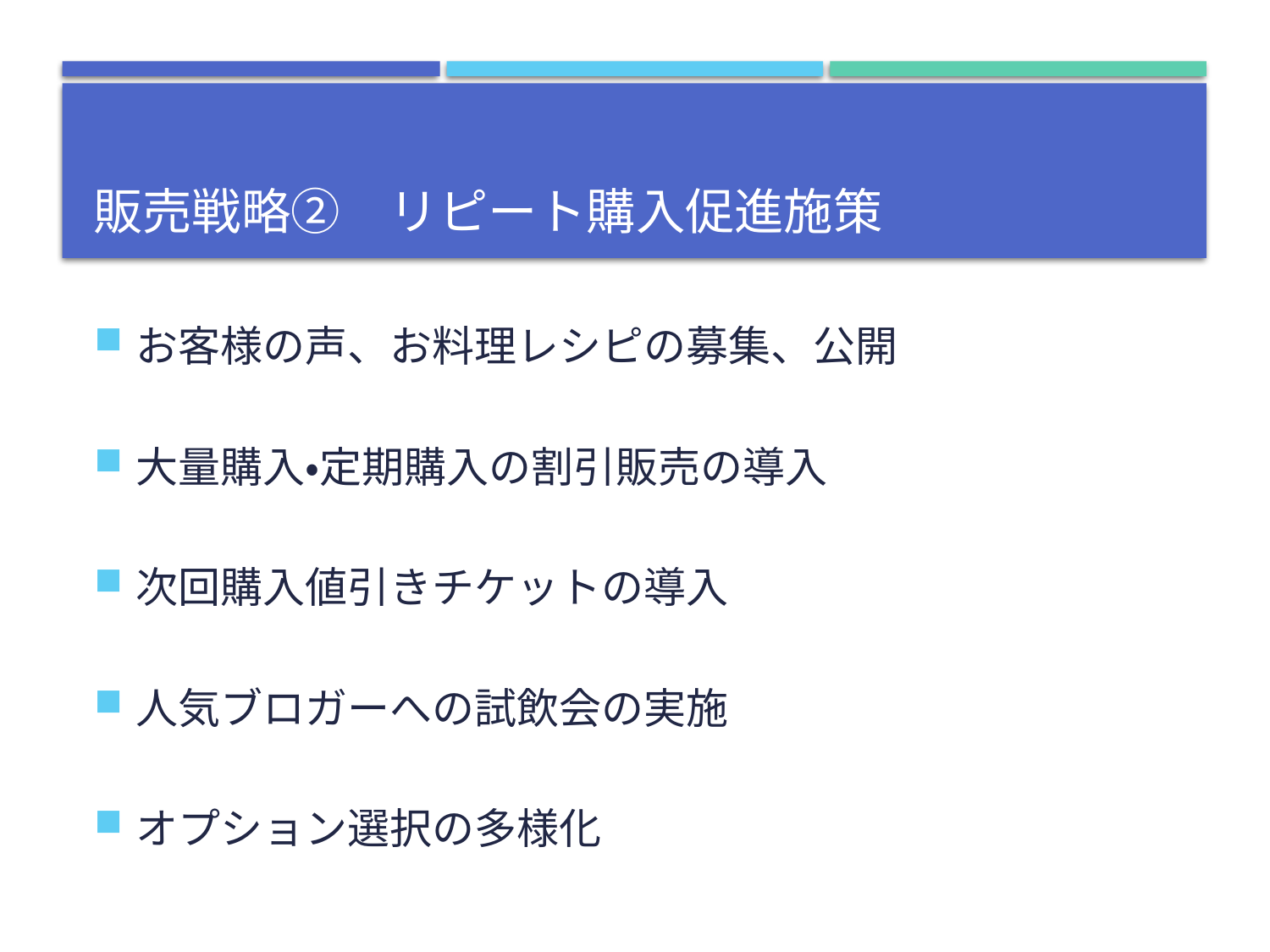

# 販売戦略②　リピート購入促進施策
お客様の声、お料理レシピの募集、公開
大量購入・定期購入の割引販売の導入
次回購入値引きチケットの導入
人気ブロガーへの試飲会の実施
オプション選択の多様化